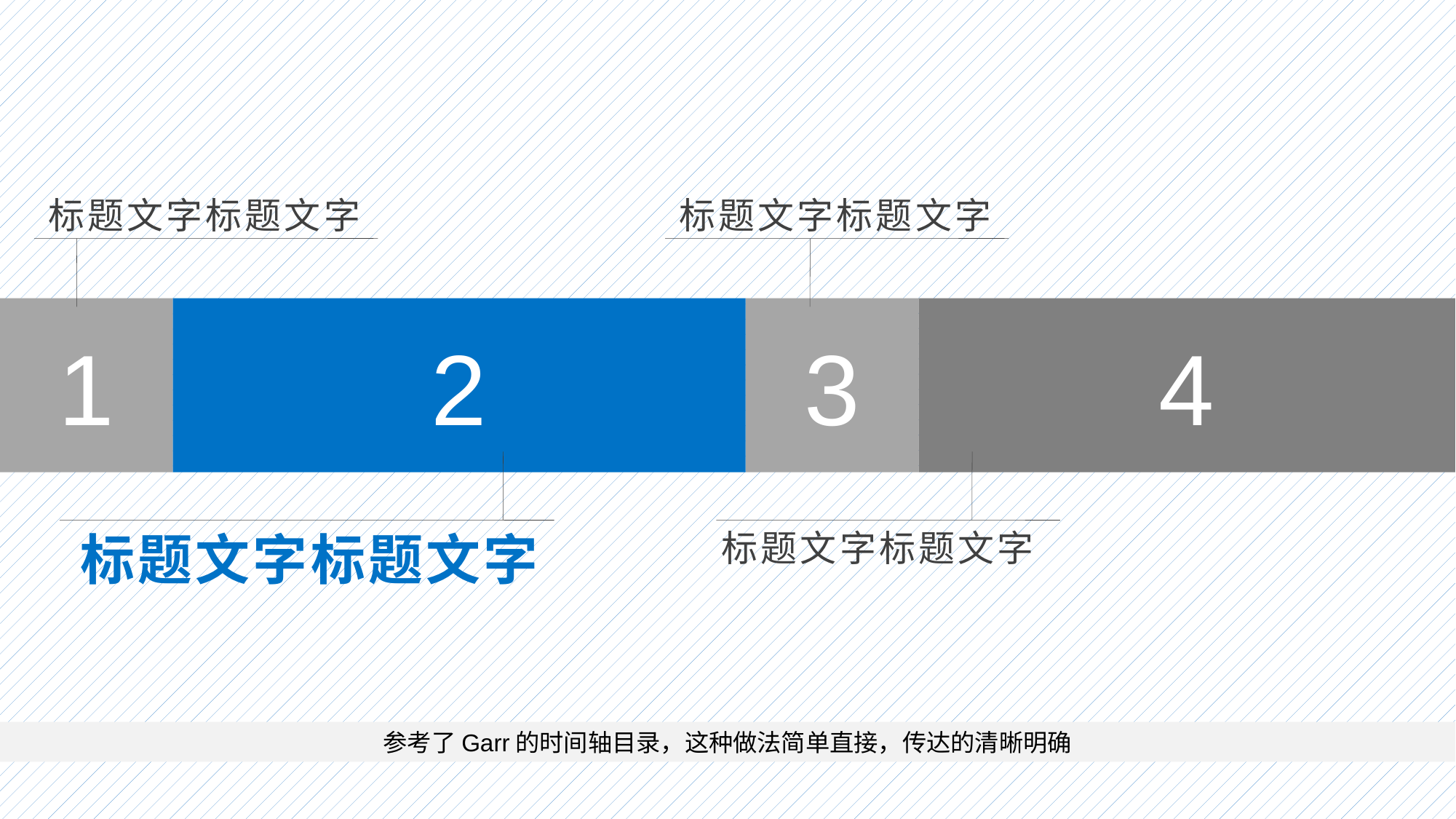

标题文字标题文字
标题文字标题文字
1
2
3
4
标题文字标题文字
标题文字标题文字
参考了Garr的时间轴目录，这种做法简单直接，传达的清晰明确